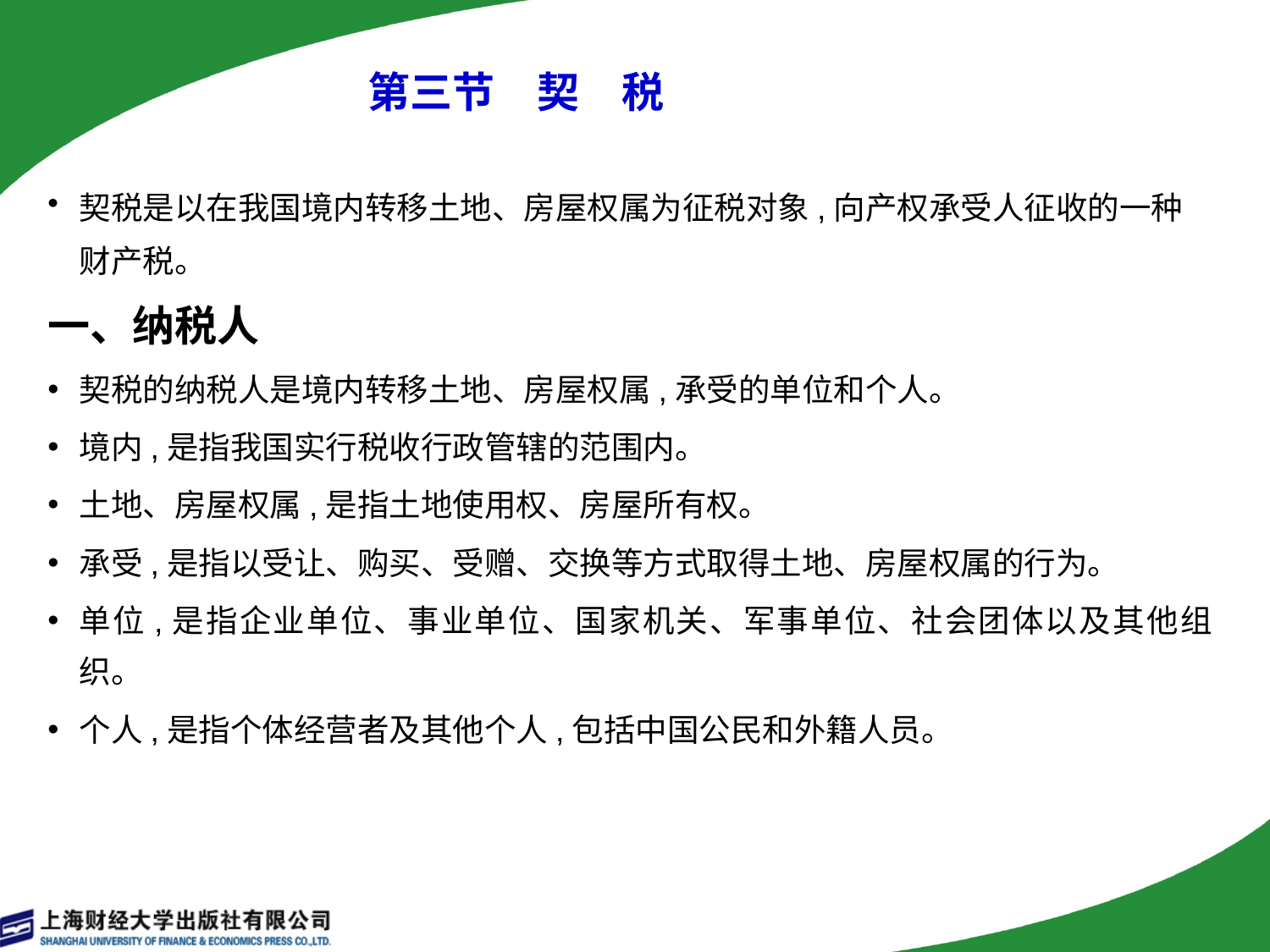

# 第三节　契　税
契税是以在我国境内转移土地、房屋权属为征税对象,向产权承受人征收的一种财产税。
一、纳税人
契税的纳税人是境内转移土地、房屋权属,承受的单位和个人。
境内,是指我国实行税收行政管辖的范围内。
土地、房屋权属,是指土地使用权、房屋所有权。
承受,是指以受让、购买、受赠、交换等方式取得土地、房屋权属的行为。
单位,是指企业单位、事业单位、国家机关、军事单位、社会团体以及其他组织。
个人,是指个体经营者及其他个人,包括中国公民和外籍人员。